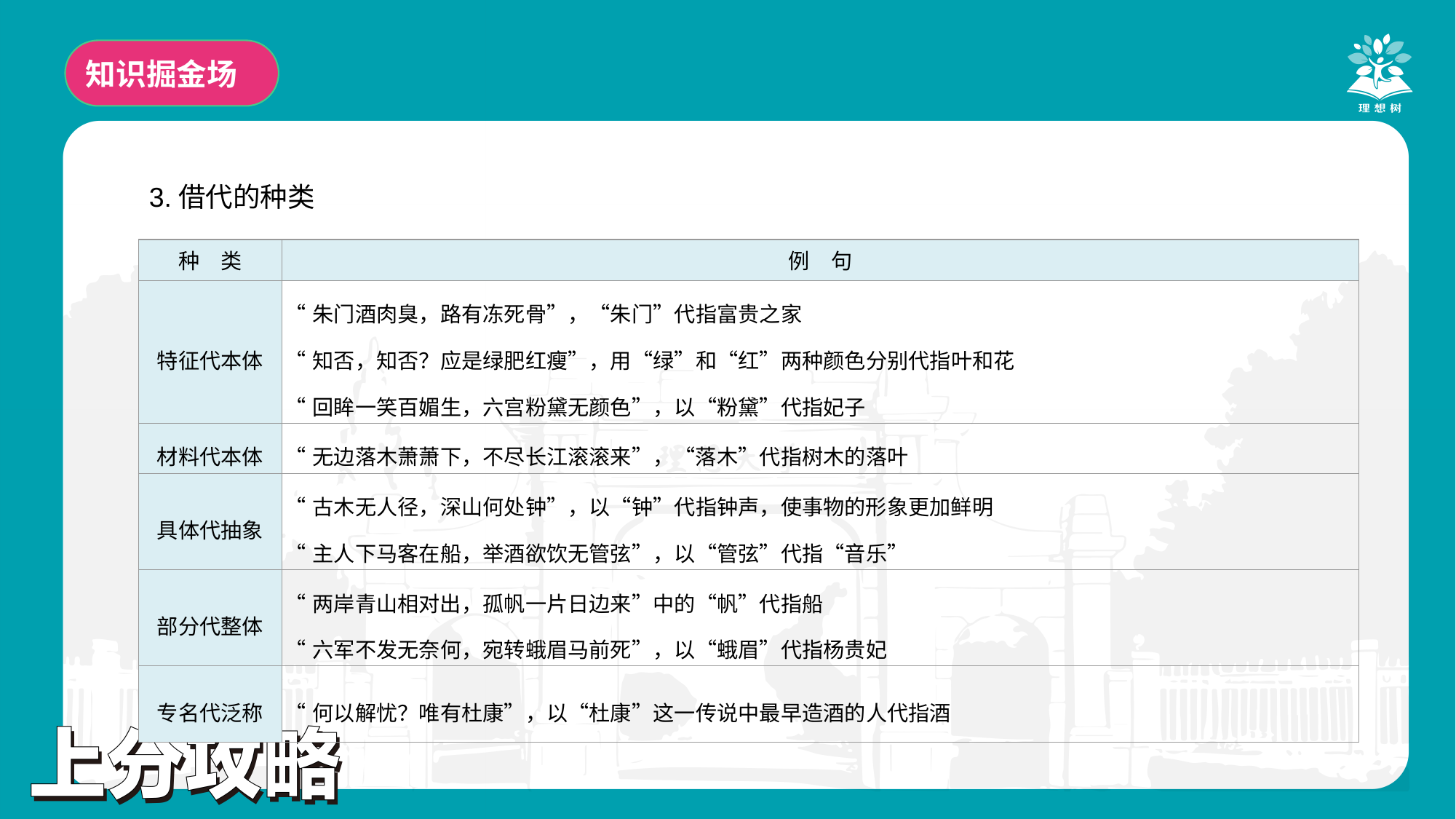

知识掘金场
3.借代的种类
| 种　类 | 例　句 |
| --- | --- |
| 特征代本体 | “朱门酒肉臭，路有冻死骨”，“朱门”代指富贵之家 “知否，知否？应是绿肥红瘦”，用“绿”和“红”两种颜色分别代指叶和花 “回眸一笑百媚生，六宫粉黛无颜色”，以“粉黛”代指妃子 |
| 材料代本体 | “无边落木萧萧下，不尽长江滚滚来”，“落木”代指树木的落叶 |
| 具体代抽象 | “古木无人径，深山何处钟”，以“钟”代指钟声，使事物的形象更加鲜明 “主人下马客在船，举酒欲饮无管弦”，以“管弦”代指“音乐” |
| 部分代整体 | “两岸青山相对出，孤帆一片日边来”中的“帆”代指船 “六军不发无奈何，宛转蛾眉马前死”，以“蛾眉”代指杨贵妃 |
| 专名代泛称 | “何以解忧？唯有杜康”，以“杜康”这一传说中最早造酒的人代指酒 |